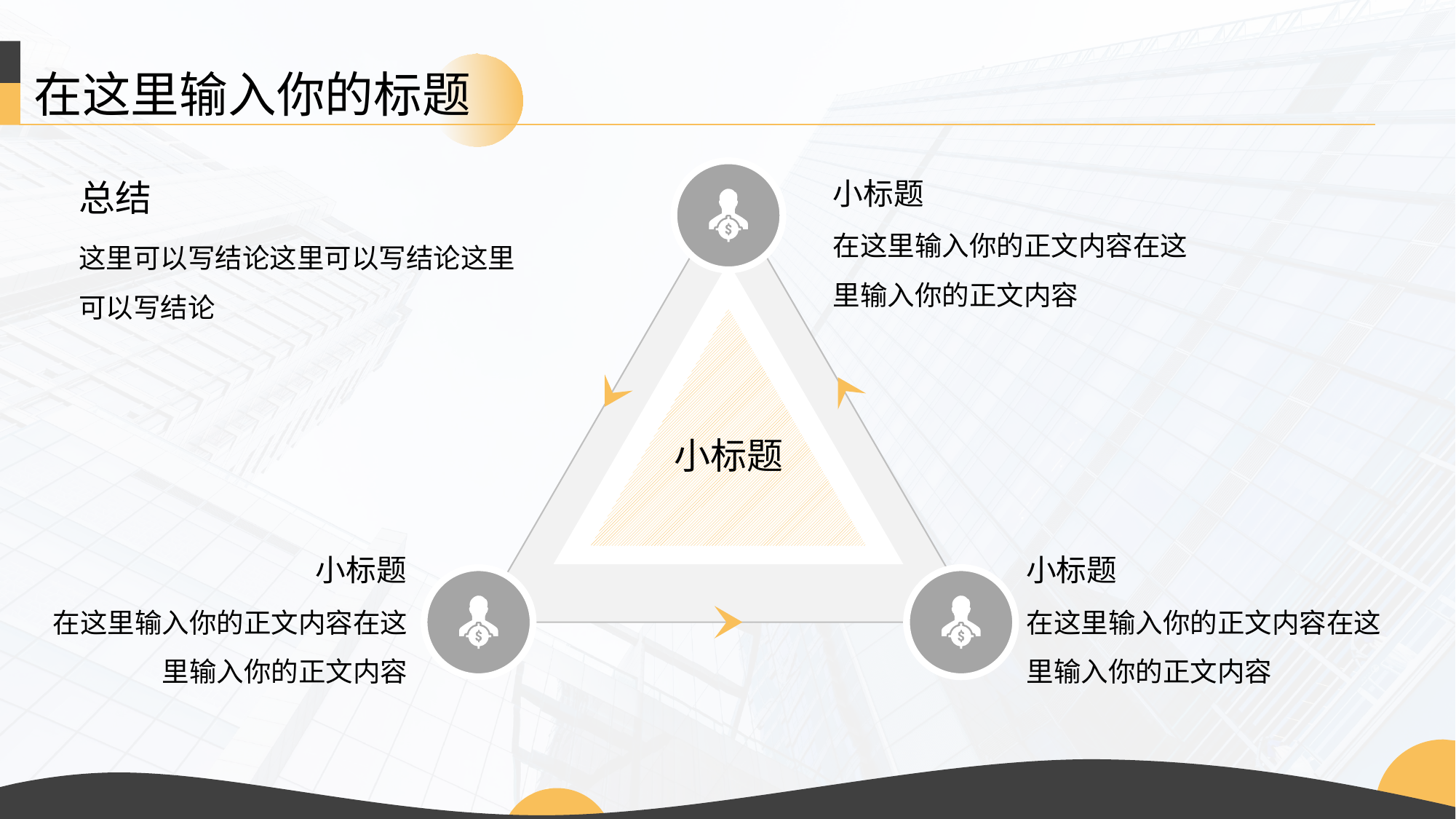

在这里输入你的标题

小标题

小标题
总结
在这里输入你的正文内容在这里输入你的正文内容
这里可以写结论这里可以写结论这里可以写结论
小标题
小标题
在这里输入你的正文内容在这里输入你的正文内容
在这里输入你的正文内容在这里输入你的正文内容